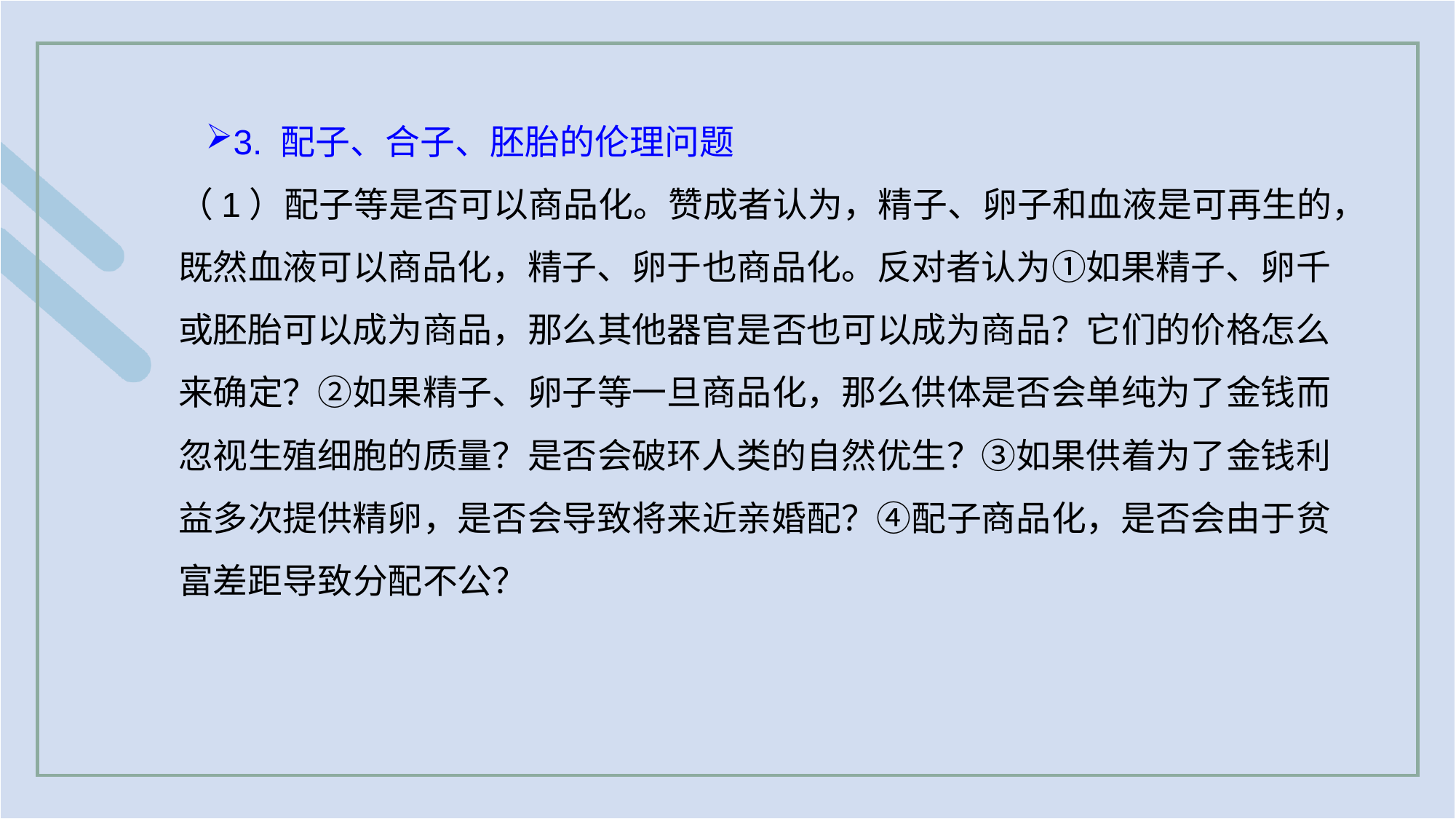

3. 配子、合子、胚胎的伦理问题
（1）配子等是否可以商品化。赞成者认为，精子、卵子和血液是可再生的，既然血液可以商品化，精子、卵于也商品化。反对者认为①如果精子、卵千或胚胎可以成为商品，那么其他器官是否也可以成为商品？它们的价格怎么来确定？②如果精子、卵子等一旦商品化，那么供体是否会单纯为了金钱而忽视生殖细胞的质量？是否会破环人类的自然优生？③如果供着为了金钱利益多次提供精卵，是否会导致将来近亲婚配？④配子商品化，是否会由于贫富差距导致分配不公？